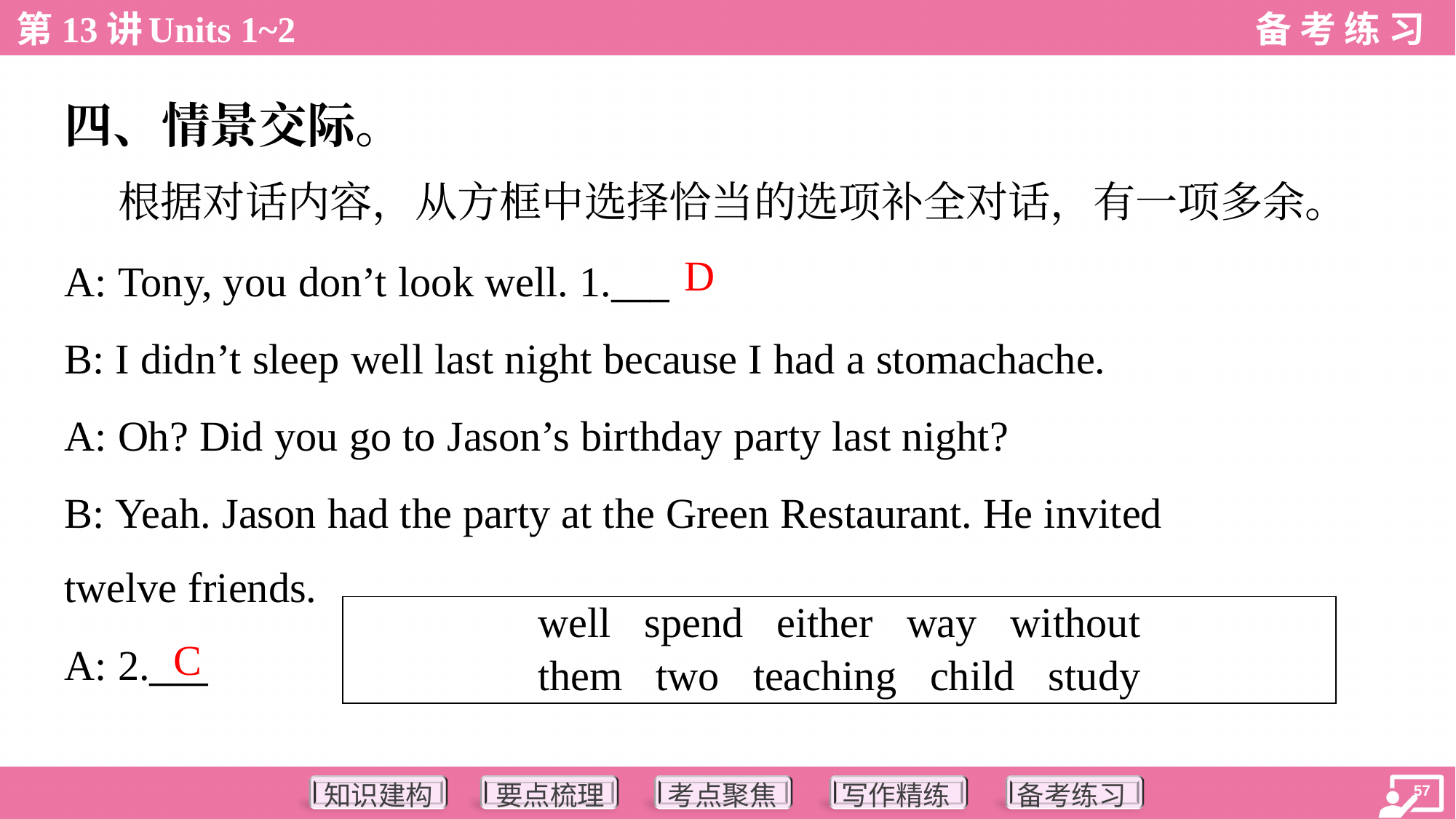

四、情景交际。
    根据对话内容，从方框中选择恰当的选项补全对话，有一项多余。
D
A: Tony, you don’t look well. 1.___
B: I didn’t sleep well last night because I had a stomachache.
A: Oh? Did you go to Jason’s birthday party last night?
B: Yeah. Jason had the party at the Green Restaurant. He invited
twelve friends.
| well spend either way without them two teaching child study |
| --- |
C
A: 2.___